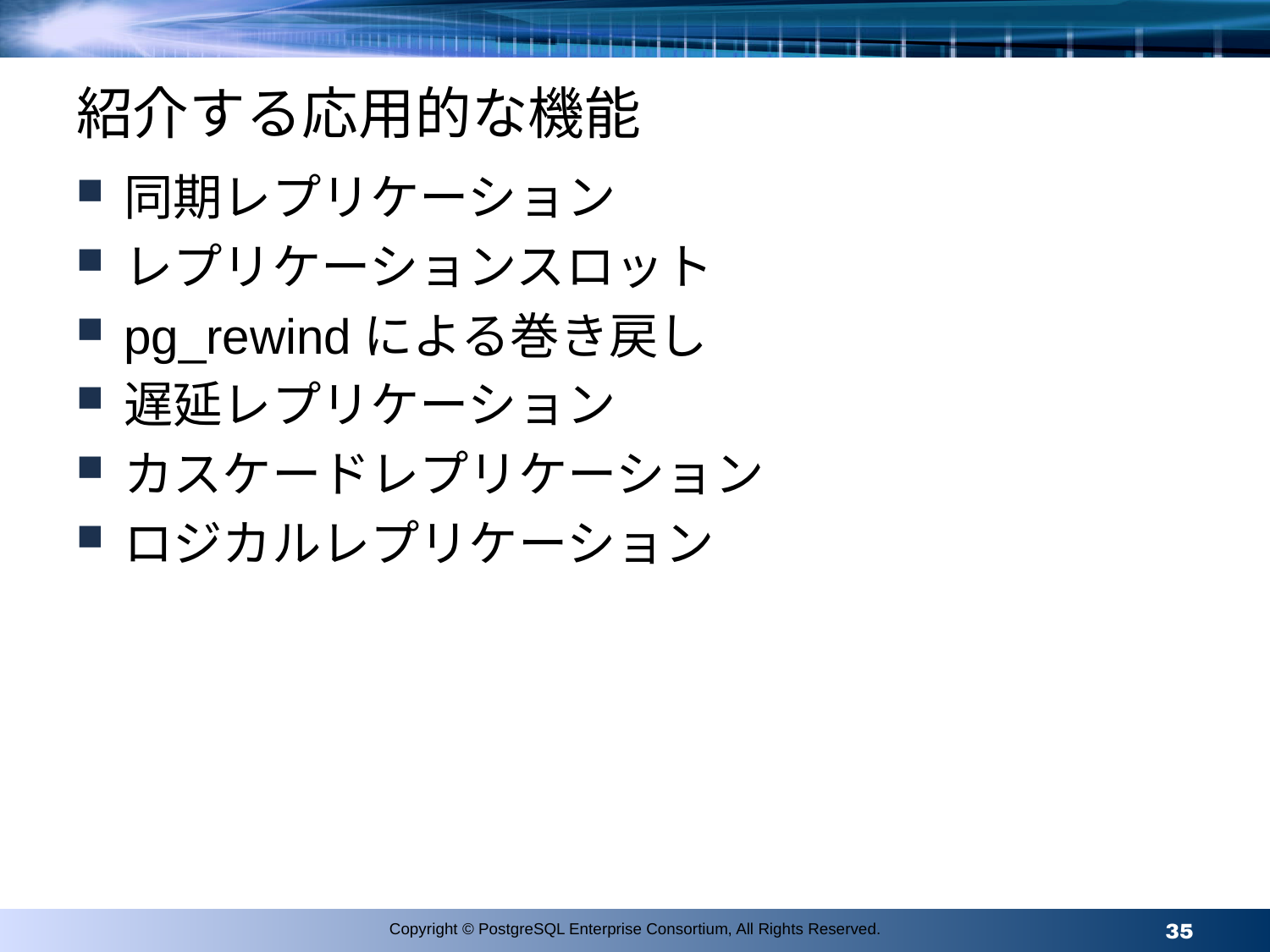

# 紹介する応用的な機能
同期レプリケーション
レプリケーションスロット
pg_rewindによる巻き戻し
遅延レプリケーション
カスケードレプリケーション
ロジカルレプリケーション

35